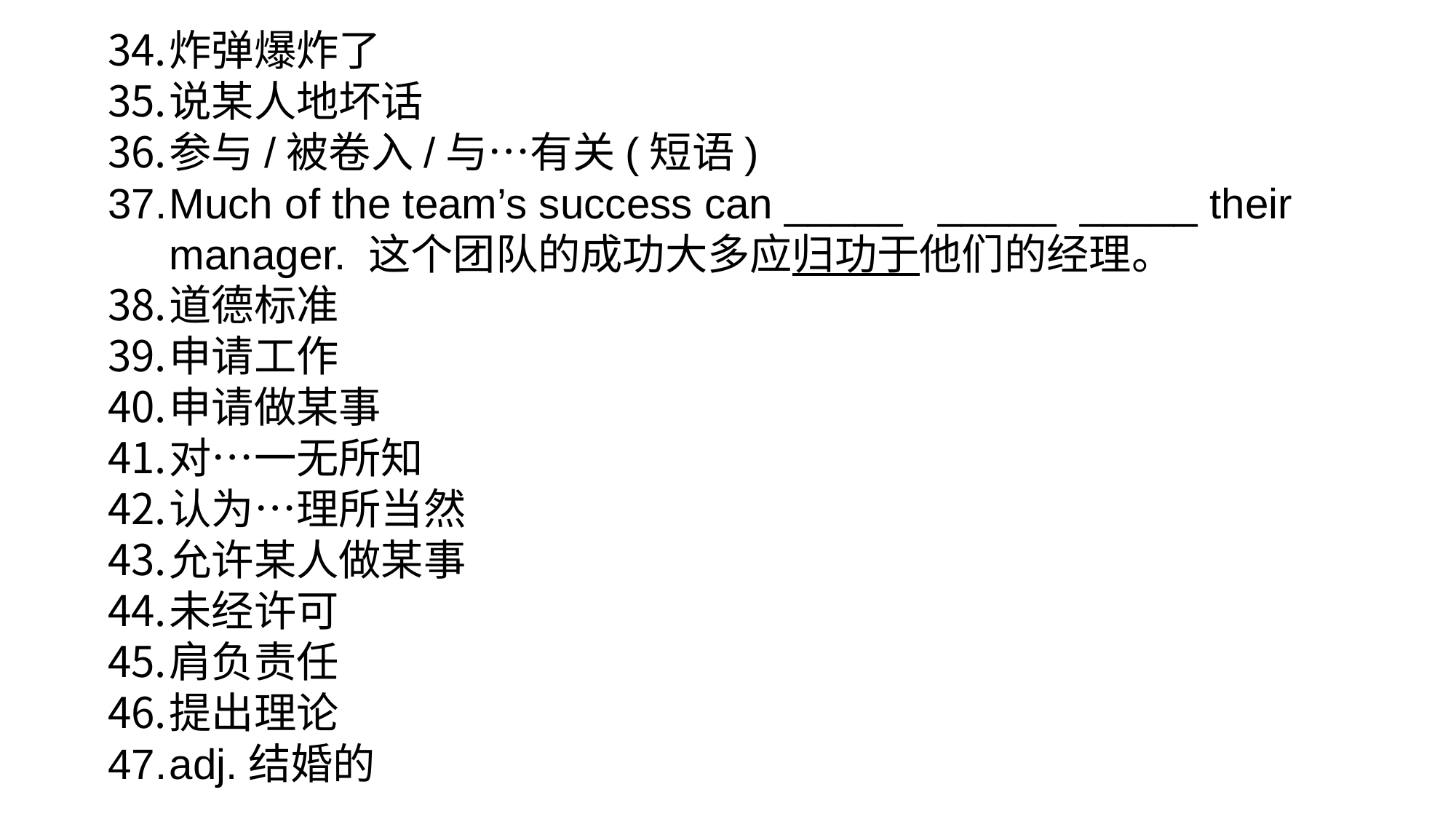

炸弹爆炸了
说某人地坏话
参与/被卷入/与…有关(短语)
Much of the team’s success can _____   _____  _____ their manager. 这个团队的成功大多应归功于他们的经理。
道德标准
申请工作
申请做某事
对…一无所知
认为…理所当然
允许某人做某事
未经许可
肩负责任
提出理论
adj.结婚的